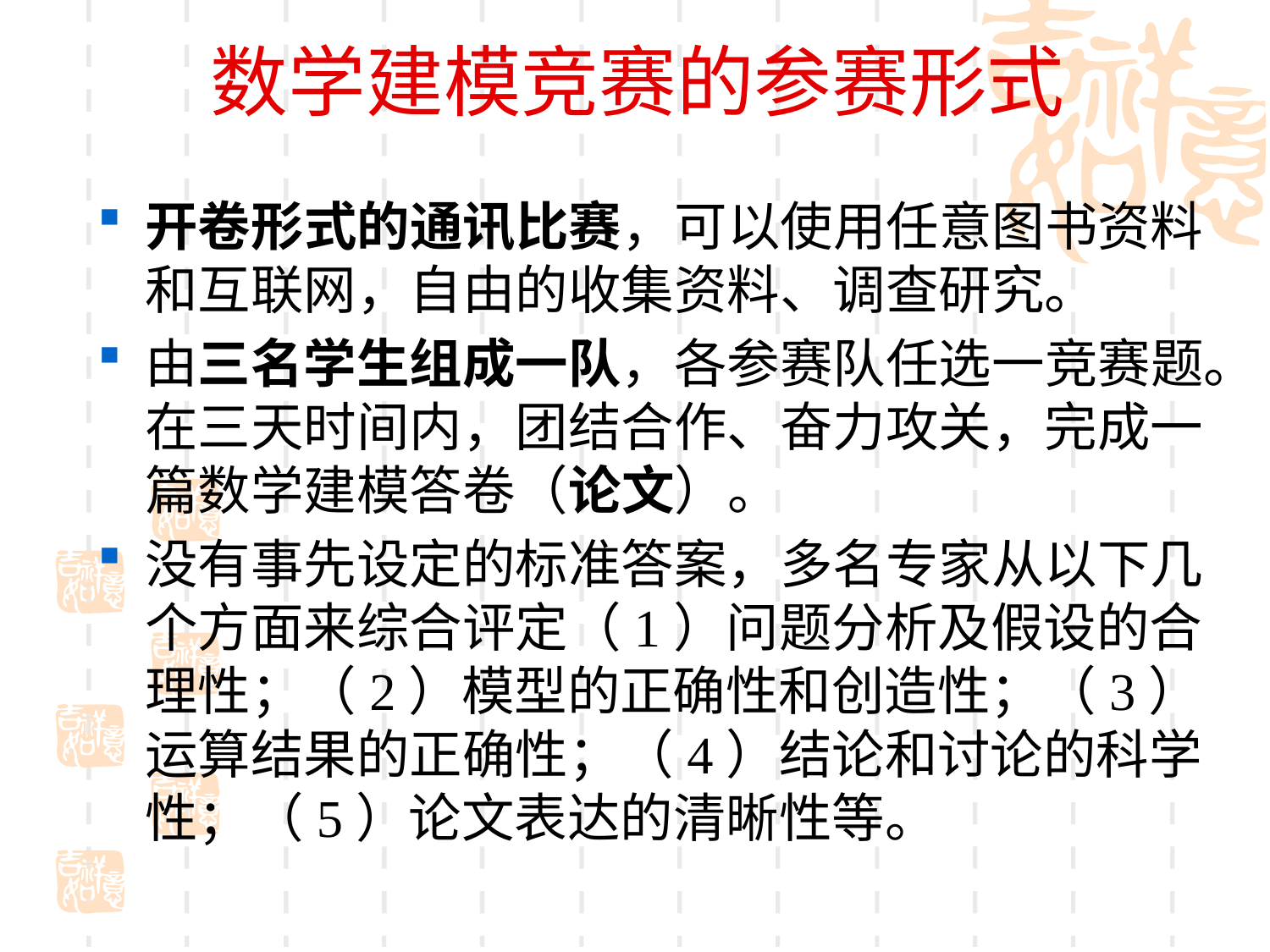

# 数学建模竞赛的参赛形式
开卷形式的通讯比赛，可以使用任意图书资料和互联网，自由的收集资料、调查研究。
由三名学生组成一队，各参赛队任选一竞赛题。在三天时间内，团结合作、奋力攻关，完成一篇数学建模答卷（论文）。
没有事先设定的标准答案，多名专家从以下几个方面来综合评定（1）问题分析及假设的合理性；（2）模型的正确性和创造性；（3）运算结果的正确性；（4）结论和讨论的科学性；（5）论文表达的清晰性等。